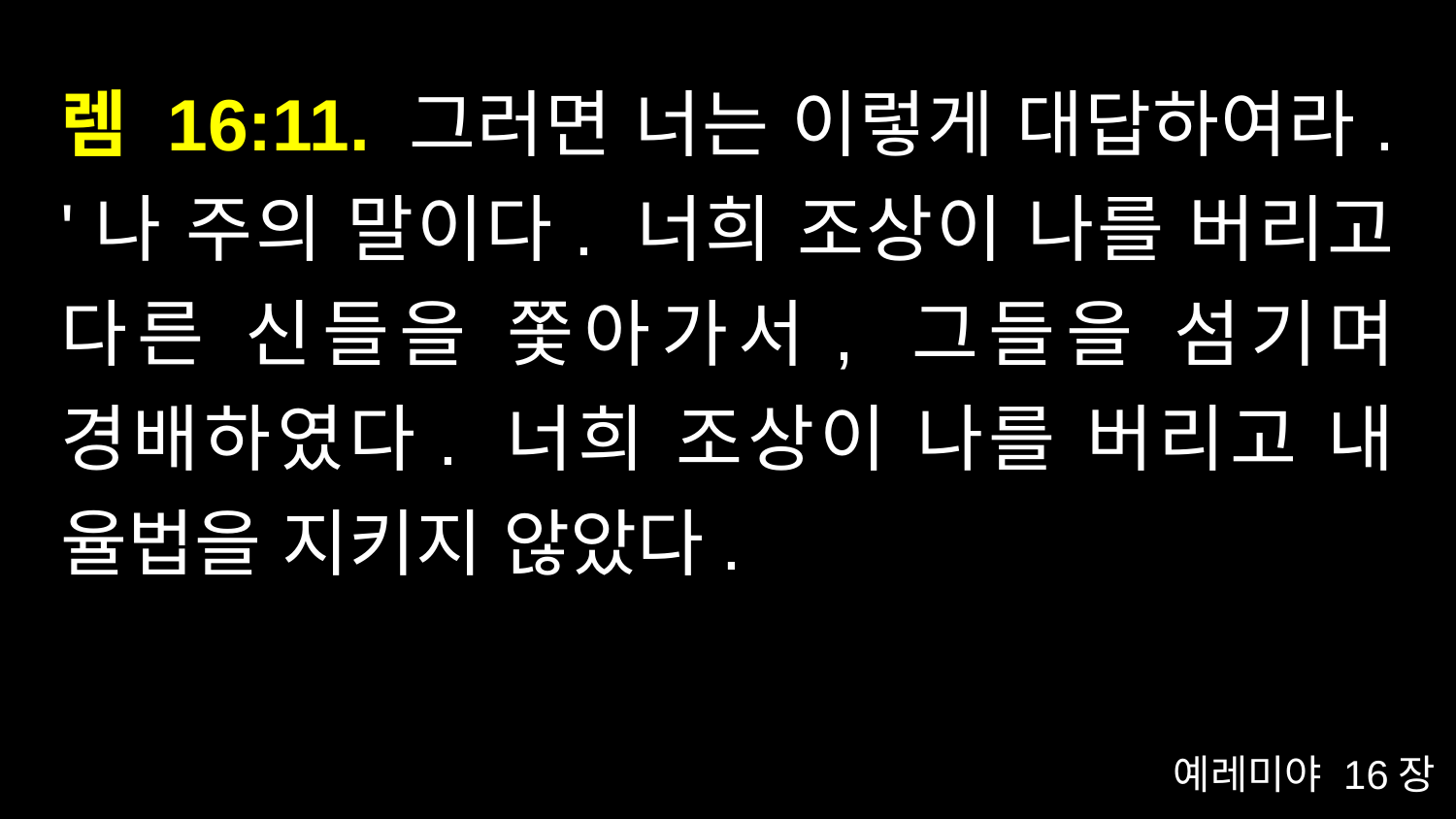

# 렘 16:11. 그러면 너는 이렇게 대답하여라. '나 주의 말이다. 너희 조상이 나를 버리고 다른 신들을 쫓아가서, 그들을 섬기며 경배하였다. 너희 조상이 나를 버리고 내 율법을 지키지 않았다.
예레미야 16장